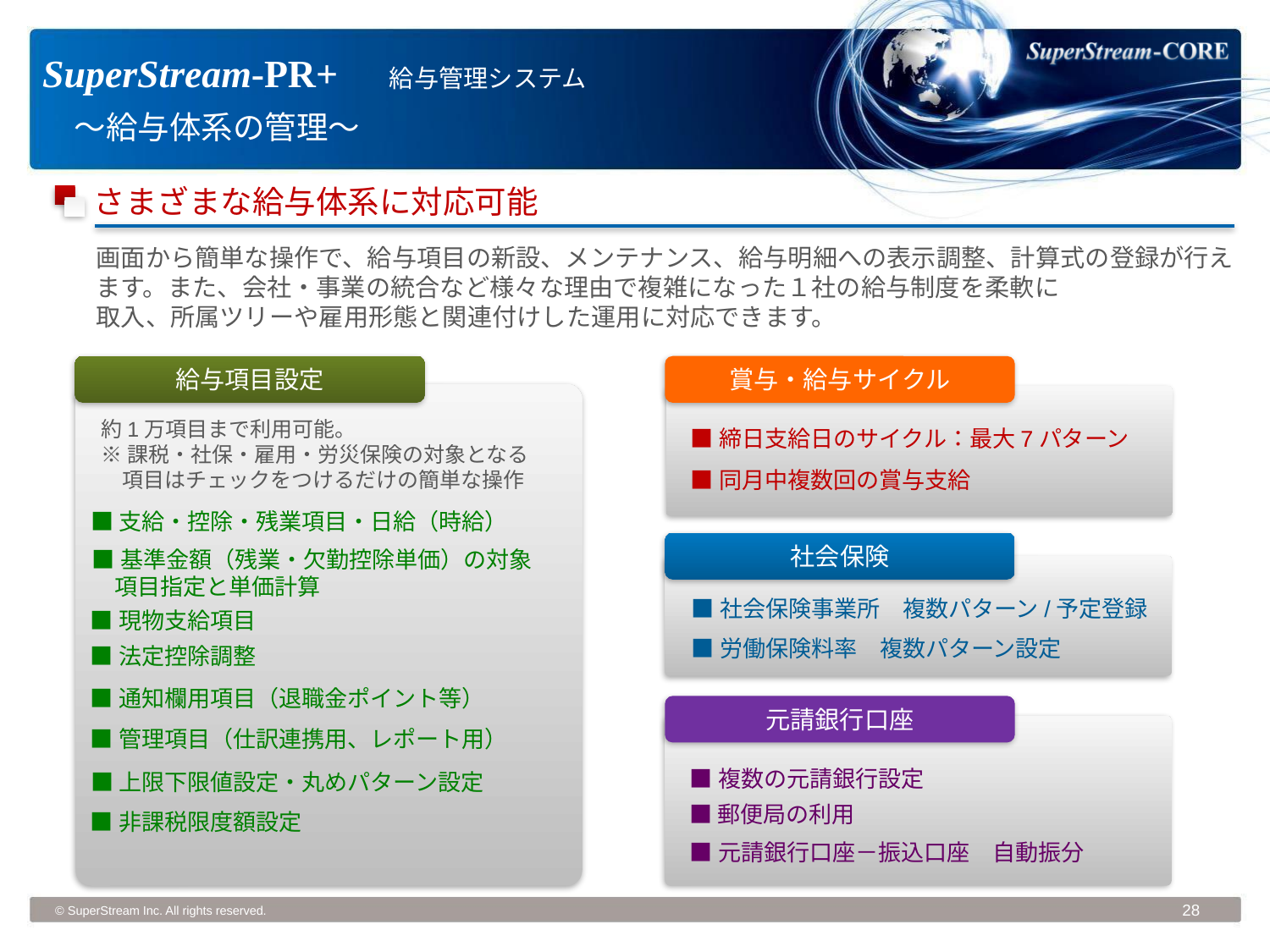

SuperStream-PR+　給与管理システム
　～給与体系の管理～
さまざまな給与体系に対応可能

画面から簡単な操作で、給与項目の新設、メンテナンス、給与明細への表示調整、計算式の登録が行えます。また、会社・事業の統合など様々な理由で複雑になった１社の給与制度を柔軟に
取入、所属ツリーや雇用形態と関連付けした運用に対応できます。
賞与・給与サイクル
給与項目設定

約1万項目まで利用可能。
※課税・社保・雇用・労災保険の対象となる
　項目はチェックをつけるだけの簡単な操作
■締日支給日のサイクル：最大7パターン
■同月中複数回の賞与支給
■支給・控除・残業項目・日給（時給）
社会保険
■基準金額（残業・欠勤控除単価）の対象
　項目指定と単価計算

■社会保険事業所　複数パターン/予定登録
■現物支給項目
■労働保険料率　複数パターン設定
■法定控除調整
■通知欄用項目（退職金ポイント等）
元請銀行口座

■管理項目（仕訳連携用、レポート用）
■複数の元請銀行設定
■上限下限値設定・丸めパターン設定
■郵便局の利用
■非課税限度額設定
■元請銀行口座－振込口座　自動振分
© SuperStream Inc. All rights reserved.
28